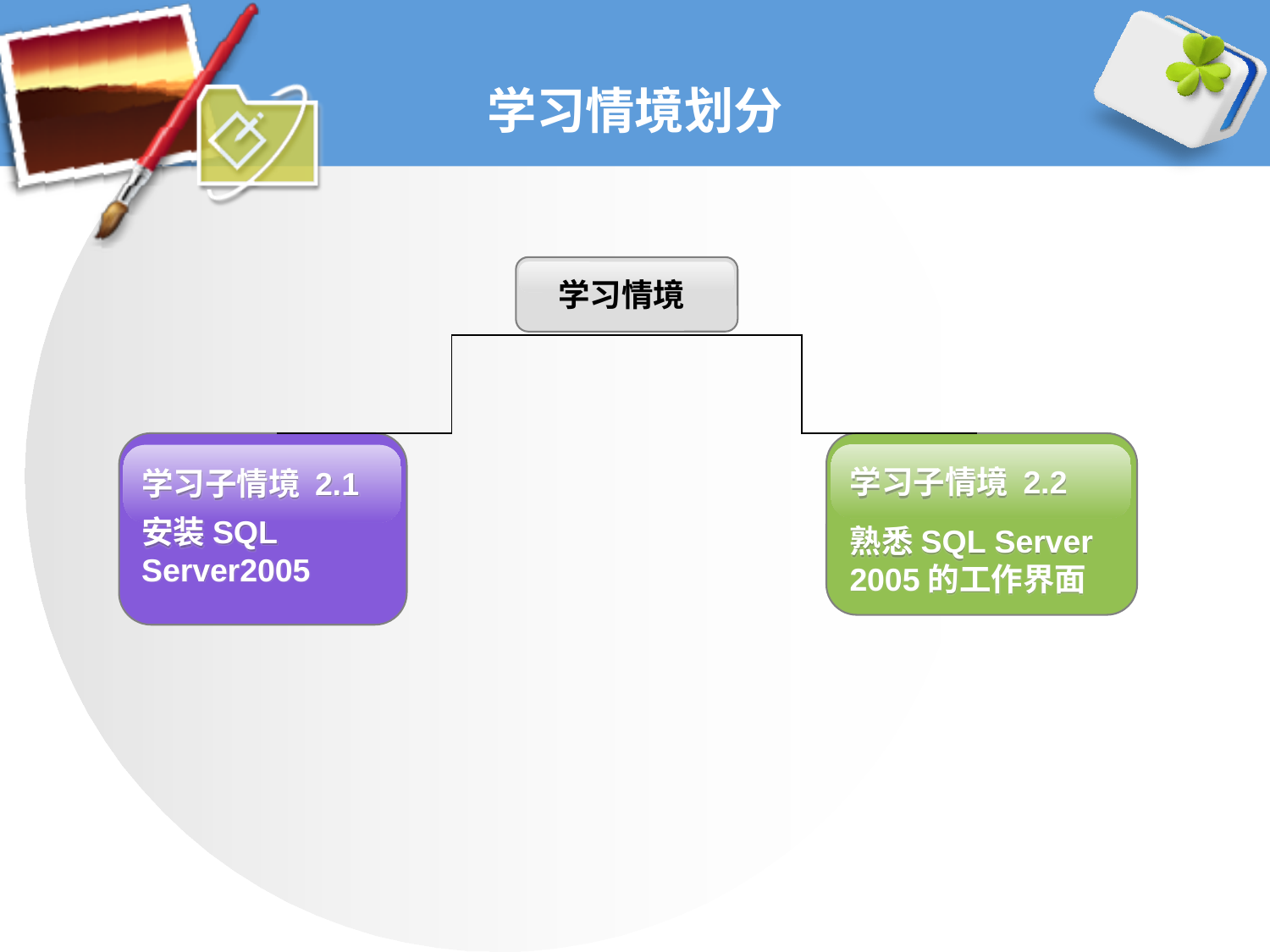

# 学习情境划分

学习情境

学习子情境 2.2
熟悉SQL Server 2005的工作界面
学习子情境 2.1
安装SQL Server2005